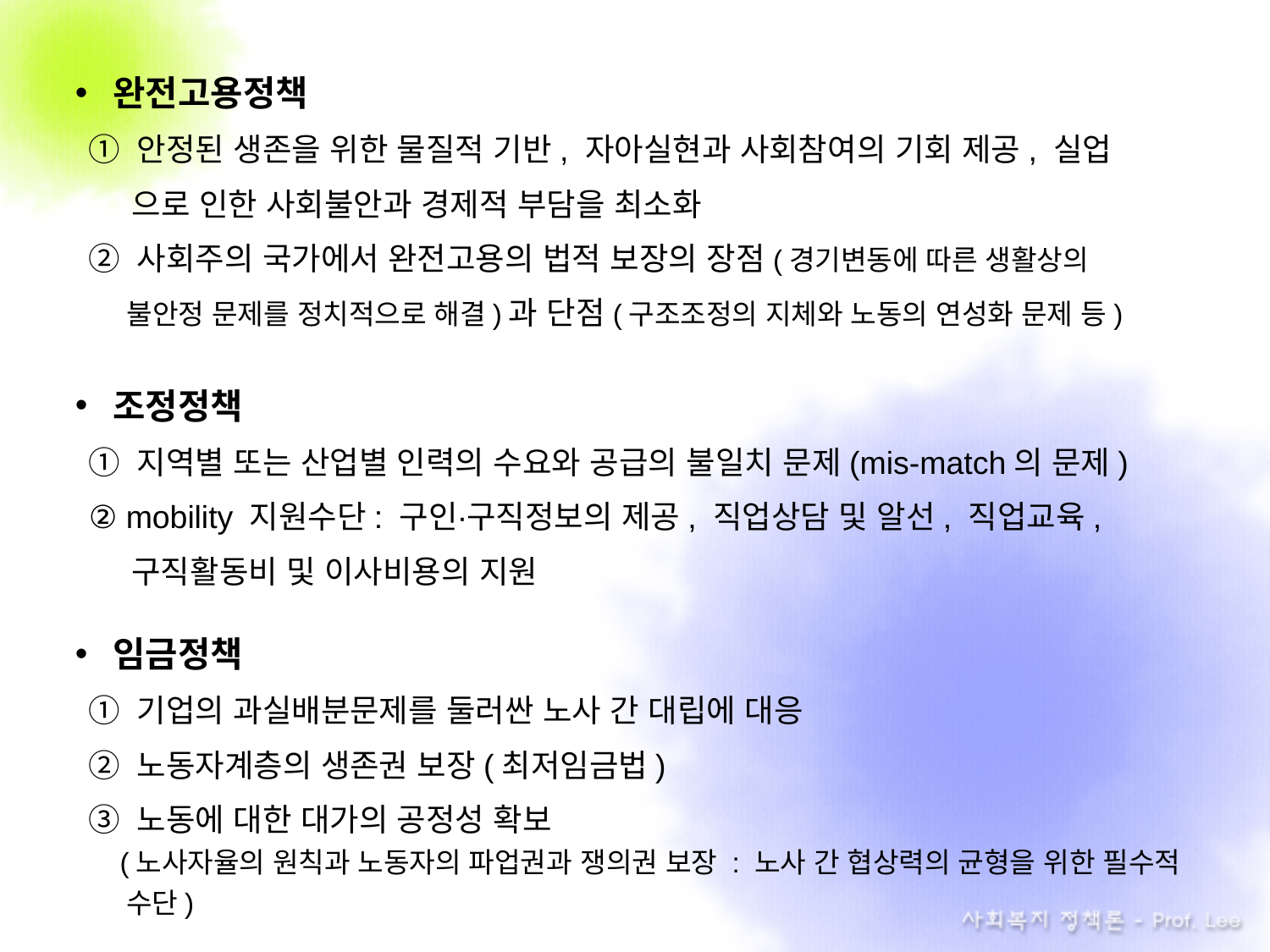

완전고용정책
① 안정된 생존을 위한 물질적 기반, 자아실현과 사회참여의 기회 제공, 실업
    으로 인한 사회불안과 경제적 부담을 최소화
② 사회주의 국가에서 완전고용의 법적 보장의 장점(경기변동에 따른 생활상의
    불안정 문제를 정치적으로 해결)과 단점(구조조정의 지체와 노동의 연성화 문제 등)

조정정책
① 지역별 또는 산업별 인력의 수요와 공급의 불일치 문제(mis-match의 문제)
② mobility 지원수단: 구인∙구직정보의 제공, 직업상담 및 알선, 직업교육,
  . 구직활동비 및 이사비용의 지원

임금정책
① 기업의 과실배분문제를 둘러싼 노사 간 대립에 대응
② 노동자계층의 생존권 보장(최저임금법)
③ 노동에 대한 대가의 공정성 확보
    (노사자율의 원칙과 노동자의 파업권과 쟁의권 보장 : 노사 간 협상력의 균형을 위한 필수적 수단)